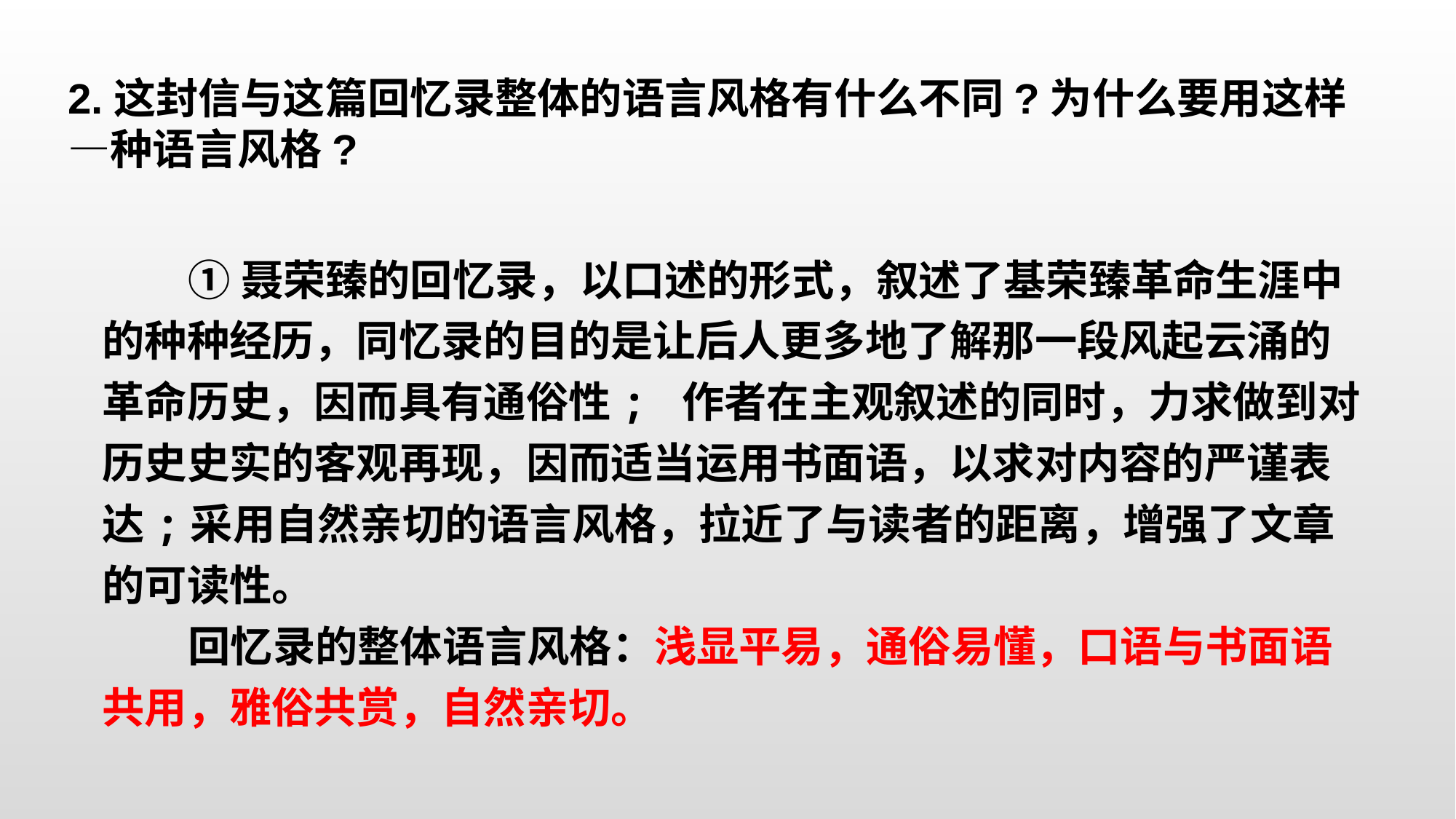

2.这封信与这篇回忆录整体的语言风格有什么不同?为什么要用这样—种语言风格?

①聂荣臻的回忆录，以口述的形式，叙述了基荣臻革命生涯中的种种经历，同忆录的目的是让后人更多地了解那一段风起云涌的革命历史，因而具有通俗性; 作者在主观叙述的同时，力求做到对历史史实的客观再现，因而适当运用书面语，以求对内容的严谨表达;采用自然亲切的语言风格，拉近了与读者的距离，增强了文章的可读性。
回忆录的整体语言风格：浅显平易，通俗易懂，口语与书面语共用，雅俗共赏，自然亲切。